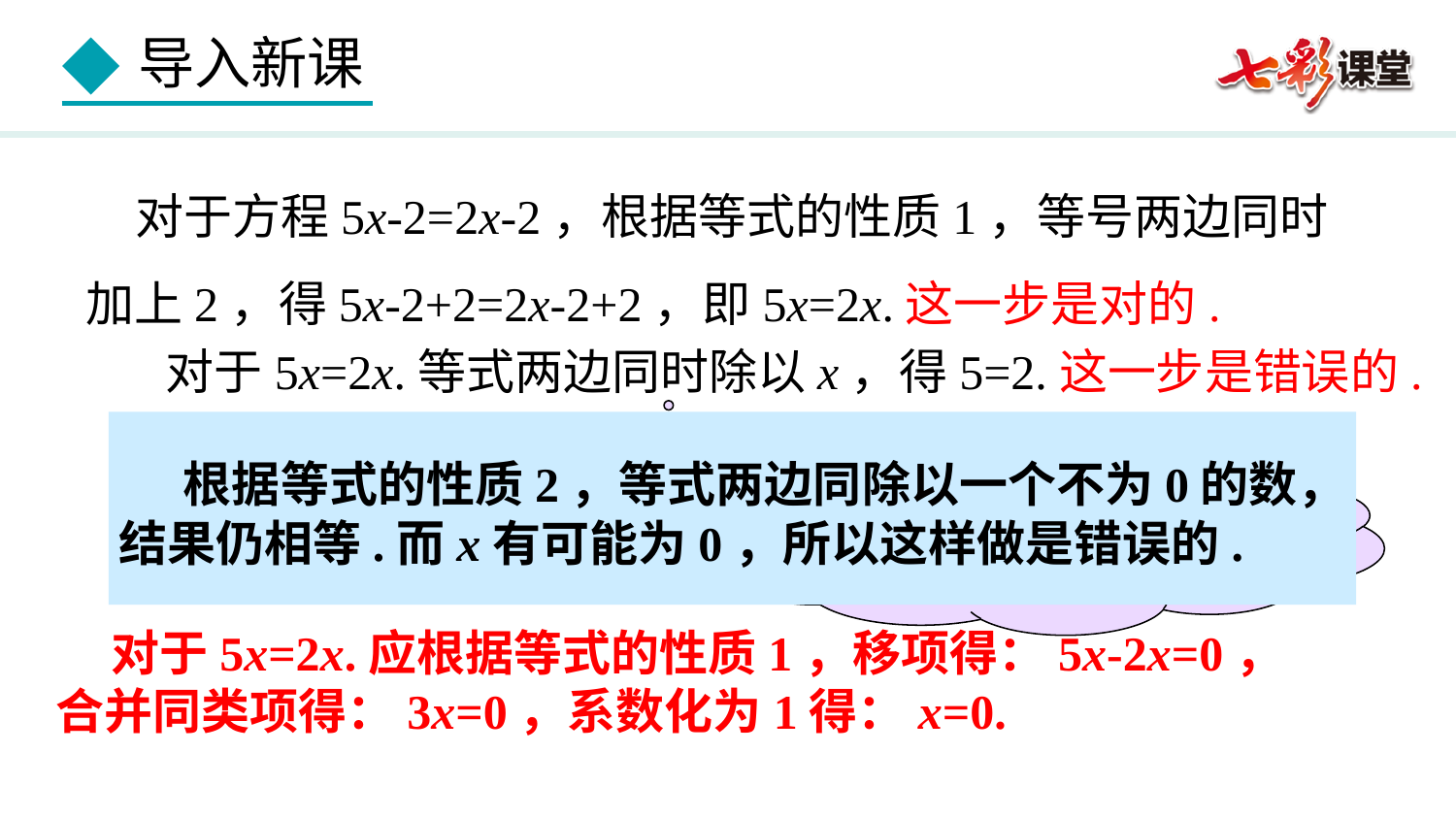

对于方程5x-2=2x-2，根据等式的性质1，等号两边同时加上2，得5x-2+2=2x-2+2，即5x=2x.这一步是对的.
对于5x=2x.等式两边同时除以x，得5=2.这一步是错误的.

    根据等式的性质2，等式两边同除以一个不为0的数，
结果仍相等.而x有可能为0，所以这样做是错误的.
你知道为什么吗？
    对于5x=2x.应根据等式的性质1，移项得：5x-2x=0，
合并同类项得：3x=0，系数化为1得：x=0.